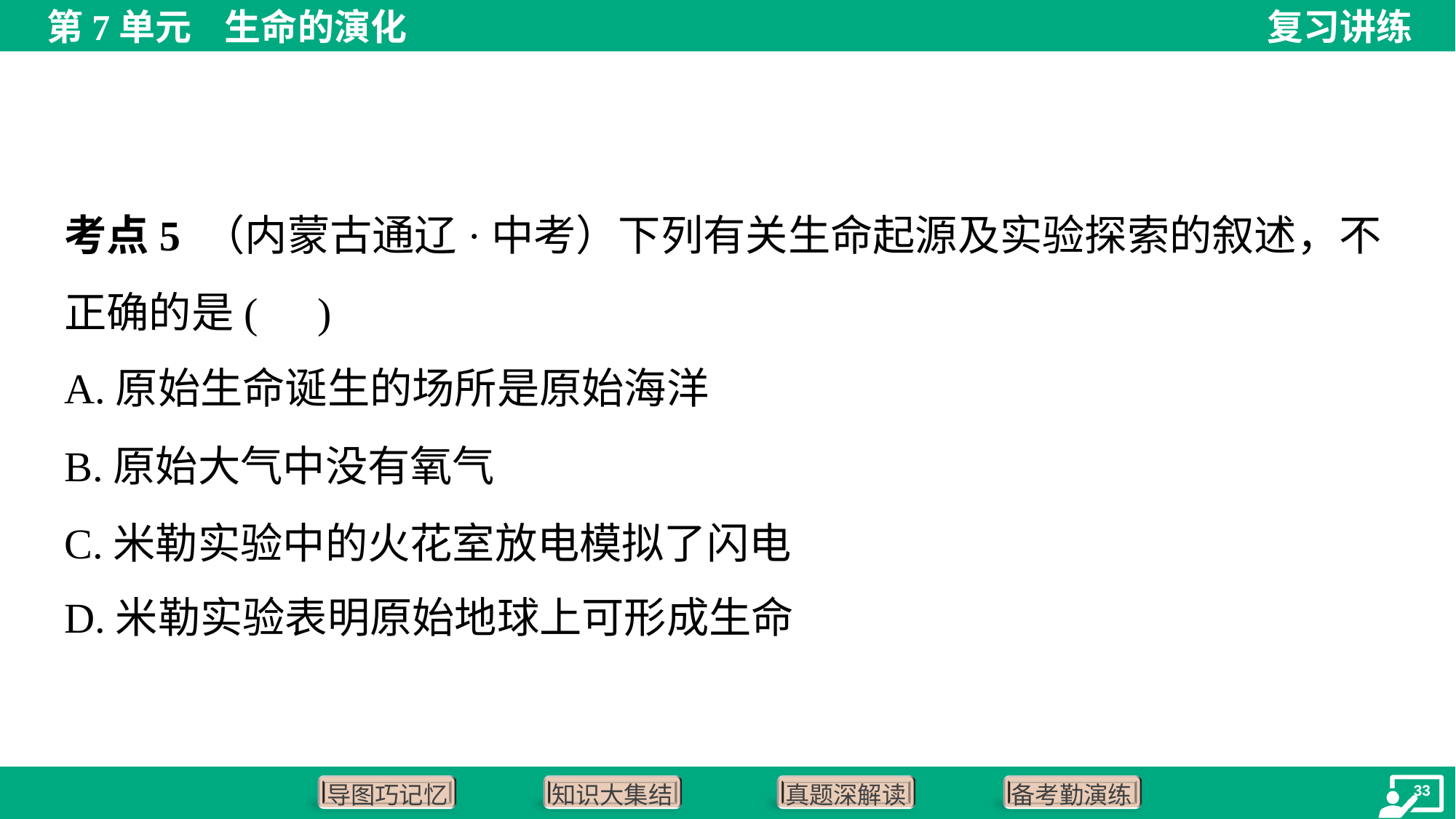

考点5 （内蒙古通辽·中考）下列有关生命起源及实验探索的叙述，不正确的是(     )
A.原始生命诞生的场所是原始海洋
B.原始大气中没有氧气
C.米勒实验中的火花室放电模拟了闪电
D.米勒实验表明原始地球上可形成生命